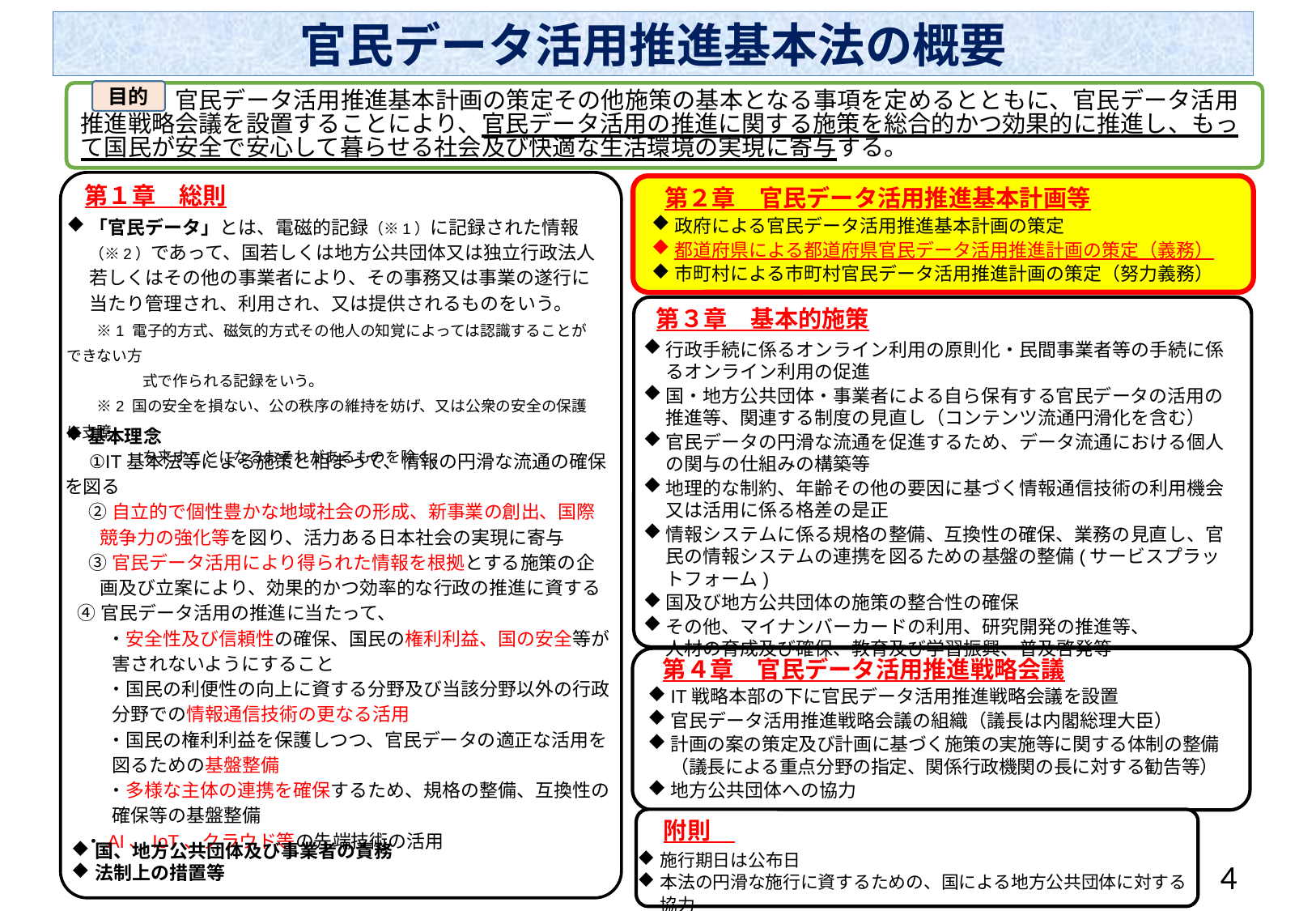

官民データ活用推進基本法の概要
目的
　　　　官民データ活用推進基本計画の策定その他施策の基本となる事項を定めるとともに、官民データ活用推進戦略会議を設置することにより、官民データ活用の推進に関する施策を総合的かつ効果的に推進し、もって国民が安全で安心して暮らせる社会及び快適な生活環境の実現に寄与する。

第１章　総則

第２章　官民データ活用推進基本計画等
「官民データ」とは、電磁的記録（※1）に記録された情報（※2）であって、国若しくは地方公共団体又は独立行政法人若しくはその他の事業者により、その事務又は事業の遂行に当たり管理され、利用され、又は提供されるものをいう。
　　※1 電子的方式、磁気的方式その他人の知覚によっては認識することができない方
　　　　　式で作られる記録をいう。
　　※2 国の安全を損ない、公の秩序の維持を妨げ、又は公衆の安全の保護に支障
　　　　　を来すことになるおそれがあるものを除く。
政府による官民データ活用推進基本計画の策定
都道府県による都道府県官民データ活用推進計画の策定（義務）
市町村による市町村官民データ活用推進計画の策定（努力義務）

第３章　基本的施策
行政手続に係るオンライン利用の原則化・民間事業者等の手続に係るオンライン利用の促進
国・地方公共団体・事業者による自ら保有する官民データの活用の推進等、関連する制度の見直し（コンテンツ流通円滑化を含む）
官民データの円滑な流通を促進するため、データ流通における個人の関与の仕組みの構築等
地理的な制約、年齢その他の要因に基づく情報通信技術の利用機会又は活用に係る格差の是正
情報システムに係る規格の整備、互換性の確保、業務の見直し、官民の情報システムの連携を図るための基盤の整備(サービスプラットフォーム)
国及び地方公共団体の施策の整合性の確保
その他、マイナンバーカードの利用、研究開発の推進等、
人材の育成及び確保、教育及び学習振興、普及啓発等
基本理念
①IT基本法等による施策と相まって、情報の円滑な流通の確保を図る
②自立的で個性豊かな地域社会の形成、新事業の創出、国際競争力の強化等を図り、活力ある日本社会の実現に寄与
③官民データ活用により得られた情報を根拠とする施策の企画及び立案により、効果的かつ効率的な行政の推進に資する
④官民データ活用の推進に当たって、
　・安全性及び信頼性の確保、国民の権利利益、国の安全等が害されないようにすること
　・国民の利便性の向上に資する分野及び当該分野以外の行政分野での情報通信技術の更なる活用
　・国民の権利利益を保護しつつ、官民データの適正な活用を図るための基盤整備
　・多様な主体の連携を確保するため、規格の整備、互換性の確保等の基盤整備
　・AI、IoT、クラウド等の先端技術の活用

第４章　官民データ活用推進戦略会議
IT戦略本部の下に官民データ活用推進戦略会議を設置
官民データ活用推進戦略会議の組織（議長は内閣総理大臣）
計画の案の策定及び計画に基づく施策の実施等に関する体制の整備（議長による重点分野の指定、関係行政機関の長に対する勧告等）
地方公共団体への協力
附則

施行期日は公布日
本法の円滑な施行に資するための、国による地方公共団体に対する協力
国、地方公共団体及び事業者の責務
法制上の措置等
4